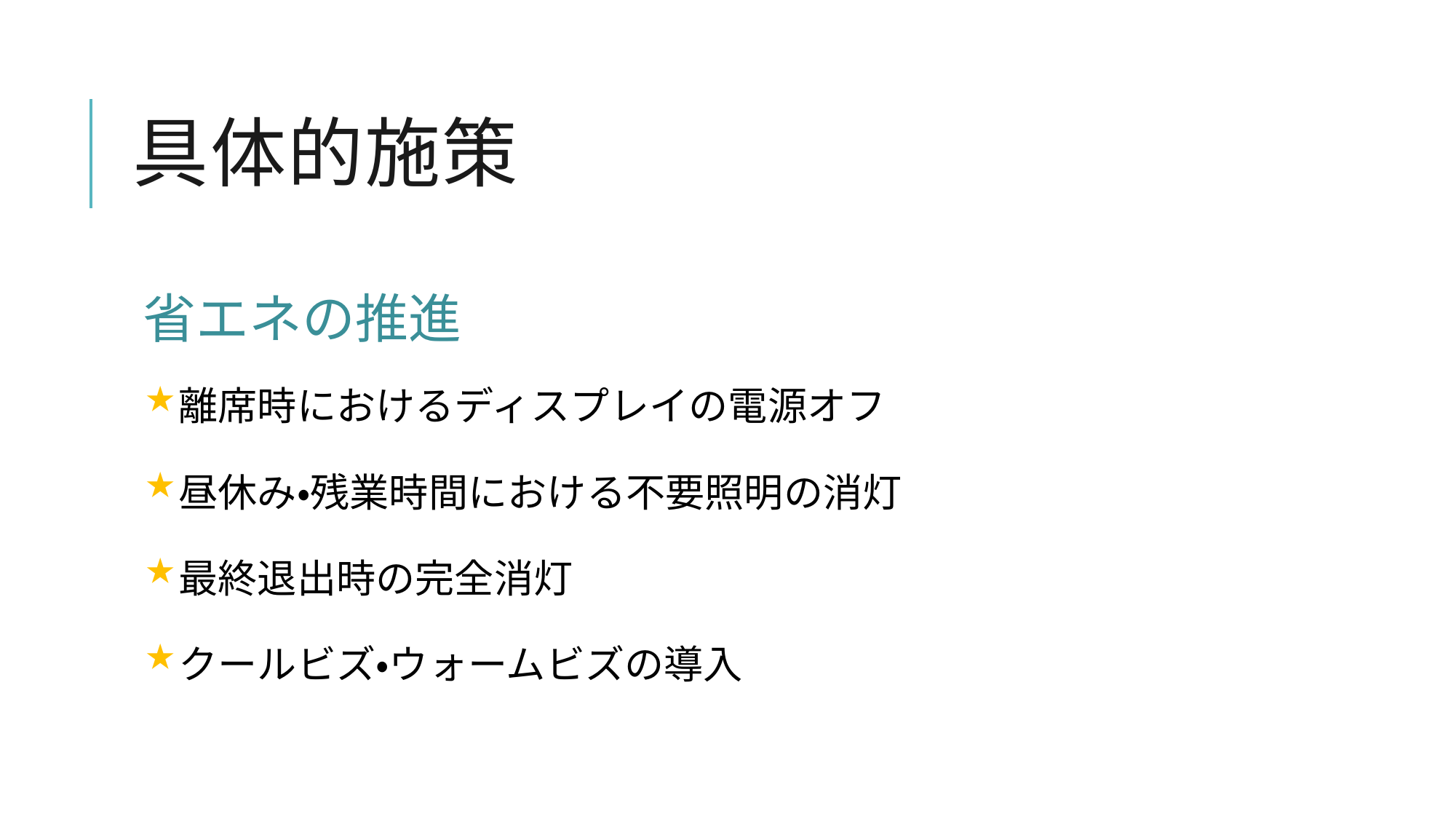

# 具体的施策
省エネの推進
離席時におけるディスプレイの電源オフ
昼休み・残業時間における不要照明の消灯
最終退出時の完全消灯
クールビズ・ウォームビズの導入